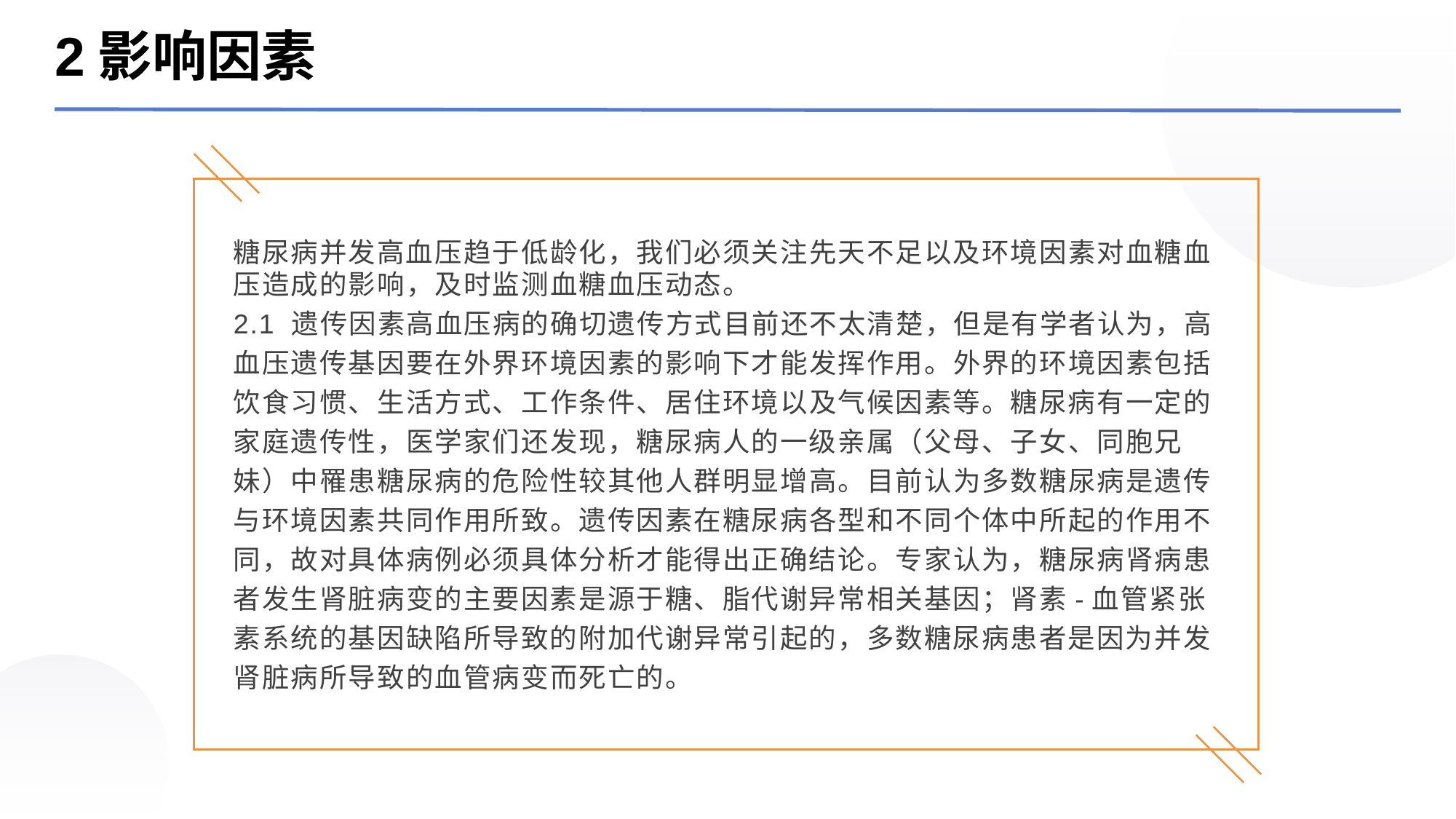

2影响因素

糖尿病并发高血压趋于低龄化，我们必须关注先天不足以及环境因素对血糖血压造成的影响，及时监测血糖血压动态。
2.1 遗传因素高血压病的确切遗传方式目前还不太清楚，但是有学者认为，高血压遗传基因要在外界环境因素的影响下才能发挥作用。外界的环境因素包括饮食习惯、生活方式、工作条件、居住环境以及气候因素等。糖尿病有一定的家庭遗传性，医学家们还发现，糖尿病人的一级亲属（父母、子女、同胞兄妹）中罹患糖尿病的危险性较其他人群明显增高。目前认为多数糖尿病是遗传与环境因素共同作用所致。遗传因素在糖尿病各型和不同个体中所起的作用不同，故对具体病例必须具体分析才能得出正确结论。专家认为，糖尿病肾病患者发生肾脏病变的主要因素是源于糖、脂代谢异常相关基因；肾素-血管紧张素系统的基因缺陷所导致的附加代谢异常引起的，多数糖尿病患者是因为并发肾脏病所导致的血管病变而死亡的。